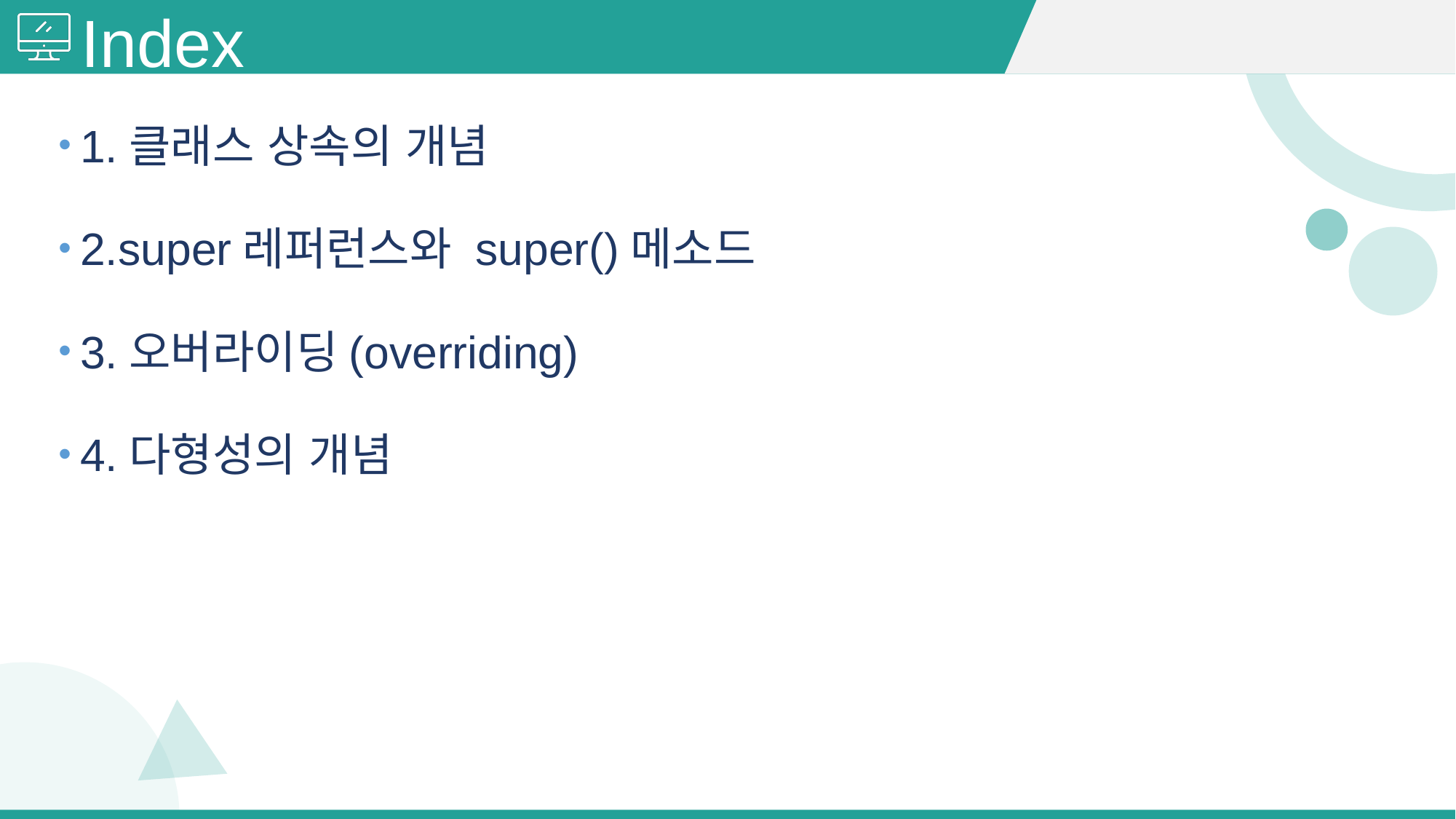

# Index
1.클래스 상속의 개념
2.super레퍼런스와 super()메소드
3.오버라이딩(overriding)
4.다형성의 개념